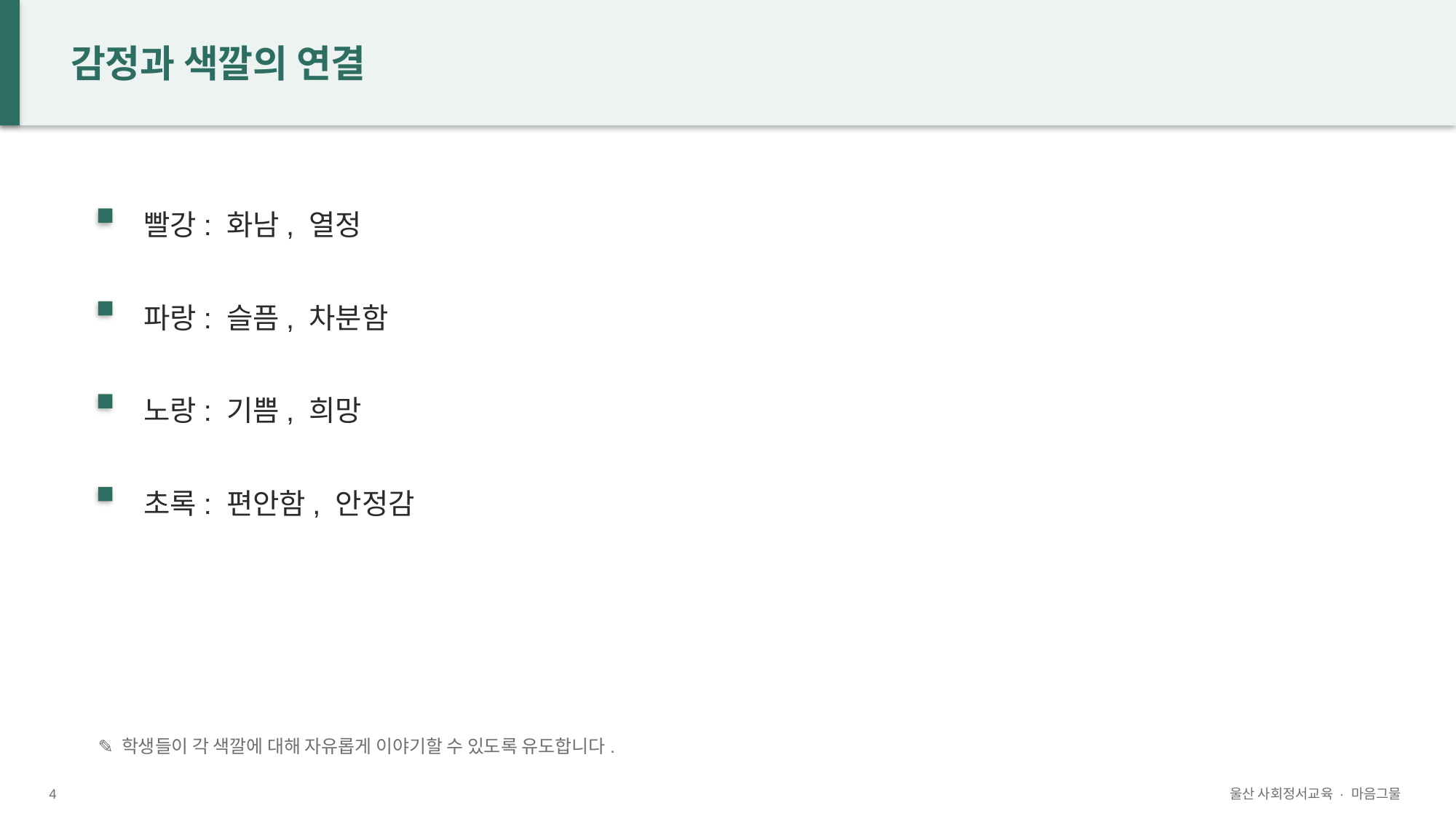

감정과 색깔의 연결
빨강: 화남, 열정

파랑: 슬픔, 차분함

노랑: 기쁨, 희망

초록: 편안함, 안정감

✎ 학생들이 각 색깔에 대해 자유롭게 이야기할 수 있도록 유도합니다.
4
울산 사회정서교육 · 마음그물